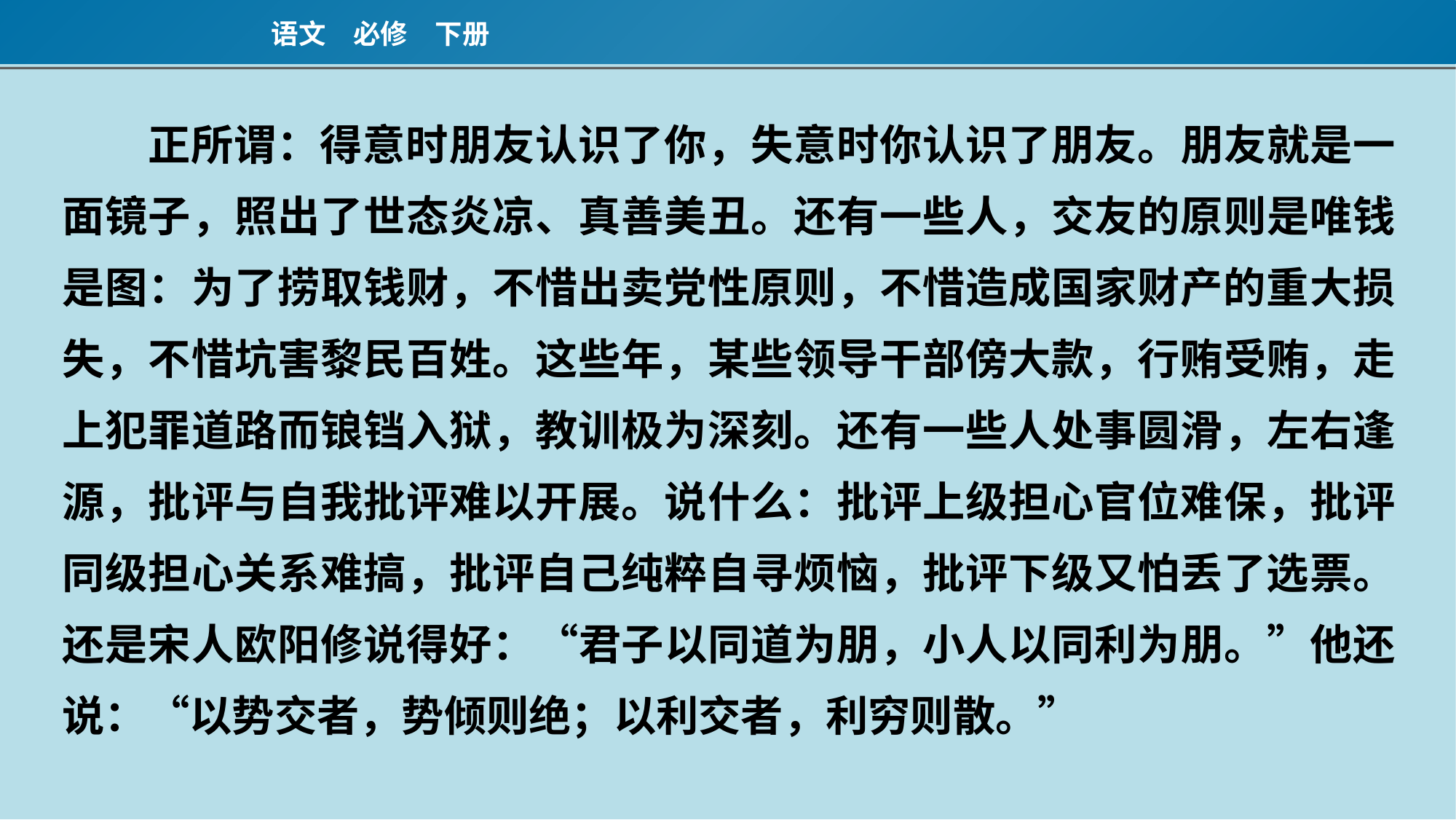

正所谓：得意时朋友认识了你，失意时你认识了朋友。朋友就是一面镜子，照出了世态炎凉、真善美丑。还有一些人，交友的原则是唯钱是图：为了捞取钱财，不惜出卖党性原则，不惜造成国家财产的重大损失，不惜坑害黎民百姓。这些年，某些领导干部傍大款，行贿受贿，走上犯罪道路而锒铛入狱，教训极为深刻。还有一些人处事圆滑，左右逢源，批评与自我批评难以开展。说什么：批评上级担心官位难保，批评同级担心关系难搞，批评自己纯粹自寻烦恼，批评下级又怕丢了选票。还是宋人欧阳修说得好：“君子以同道为朋，小人以同利为朋。”他还说：“以势交者，势倾则绝；以利交者，利穷则散。”